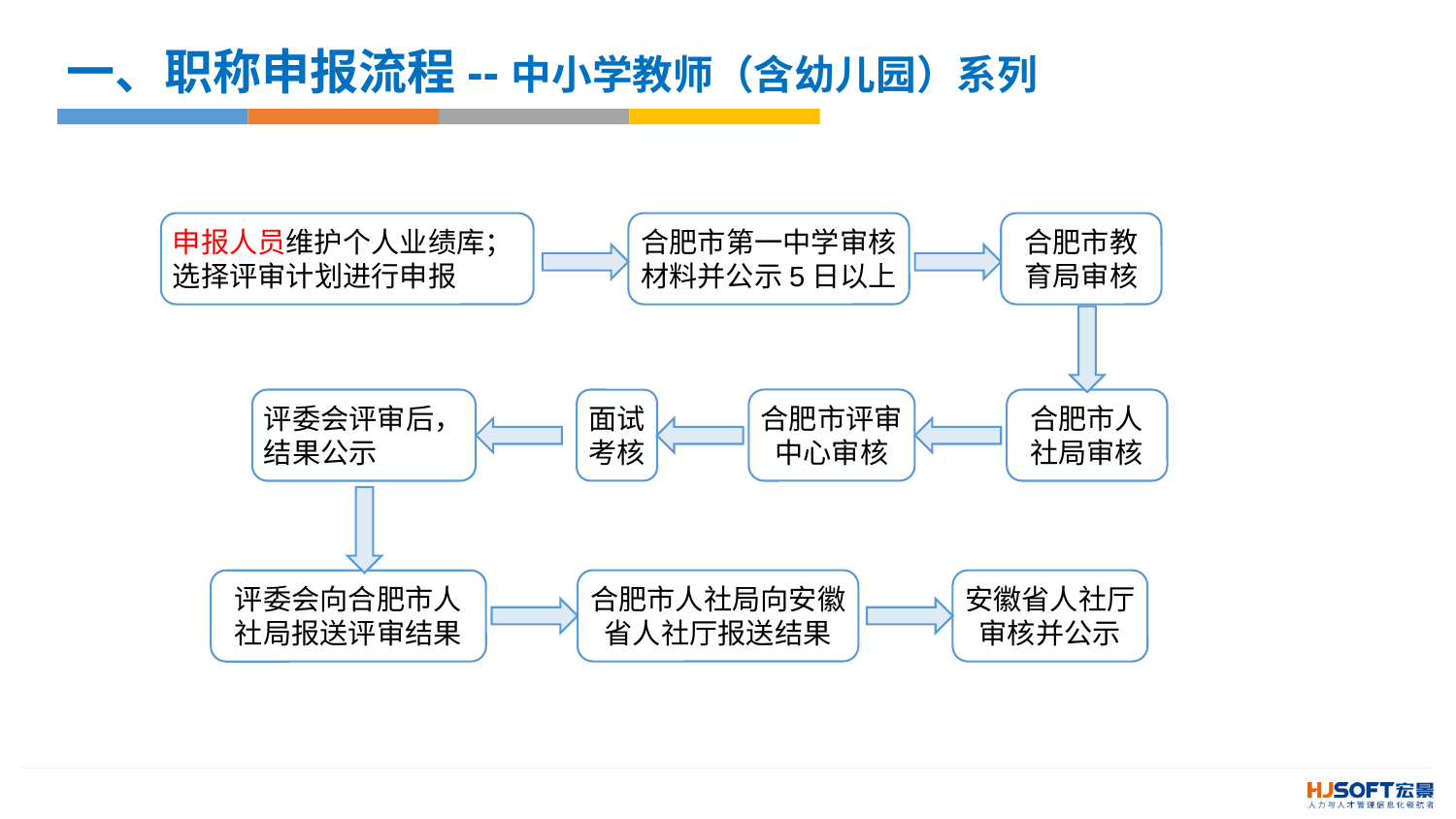

一、职称申报流程--中小学教师（含幼儿园）系列

申报人员维护个人业绩库；选择评审计划进行申报
合肥市第一中学审核材料并公示5日以上
合肥市教育局审核

合肥市人社局审核
合肥市评审中心审核
评委会评审后，结果公示
面试考核

评委会向合肥市人社局报送评审结果
合肥市人社局向安徽省人社厅报送结果
安徽省人社厅审核并公示